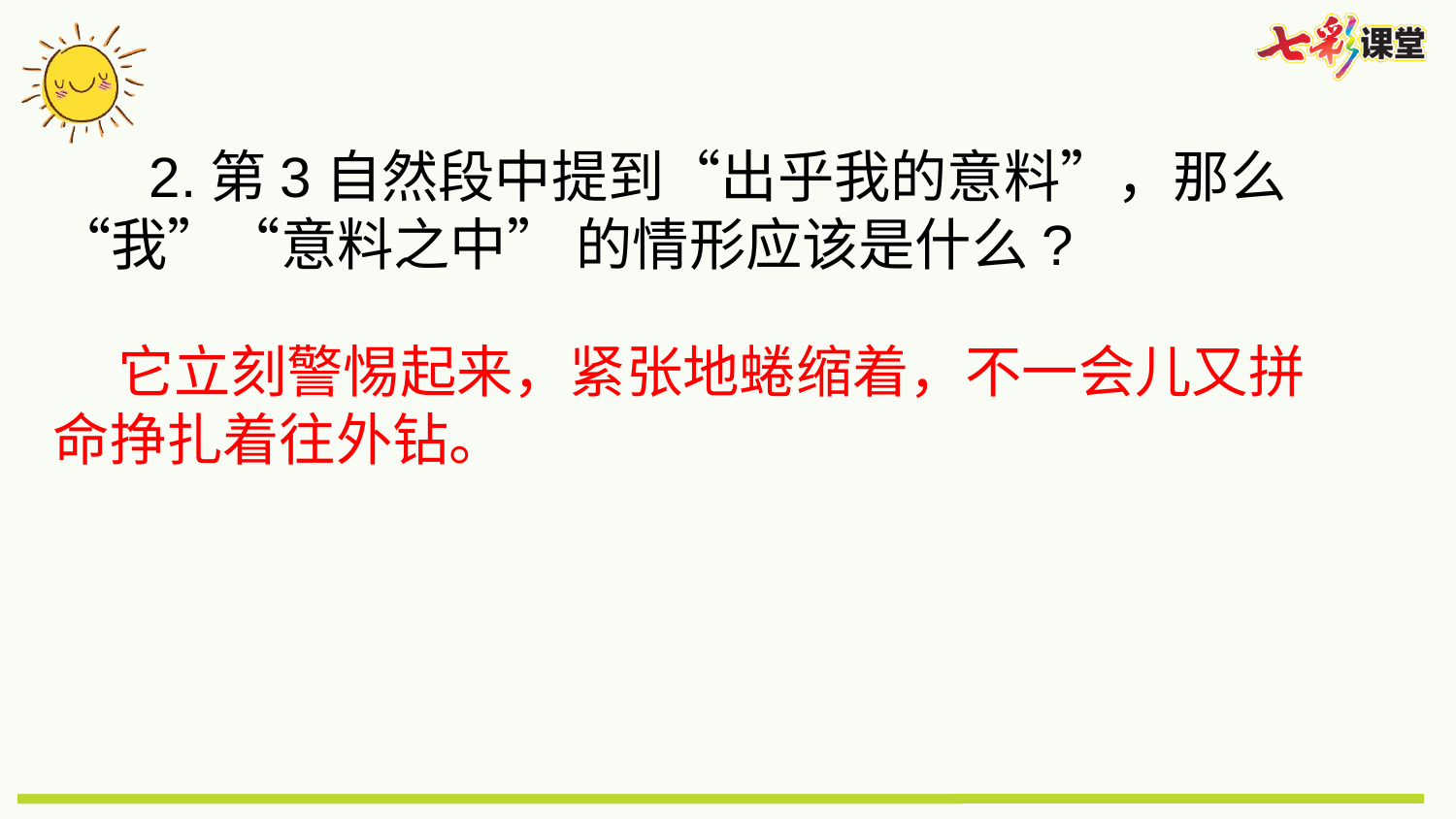

2.第3自然段中提到“出乎我的意料”，那么“我”“意料之中” 的情形应该是什么?
    它立刻警惕起来，紧张地蜷缩着，不一会儿又拼命挣扎着往外钻。